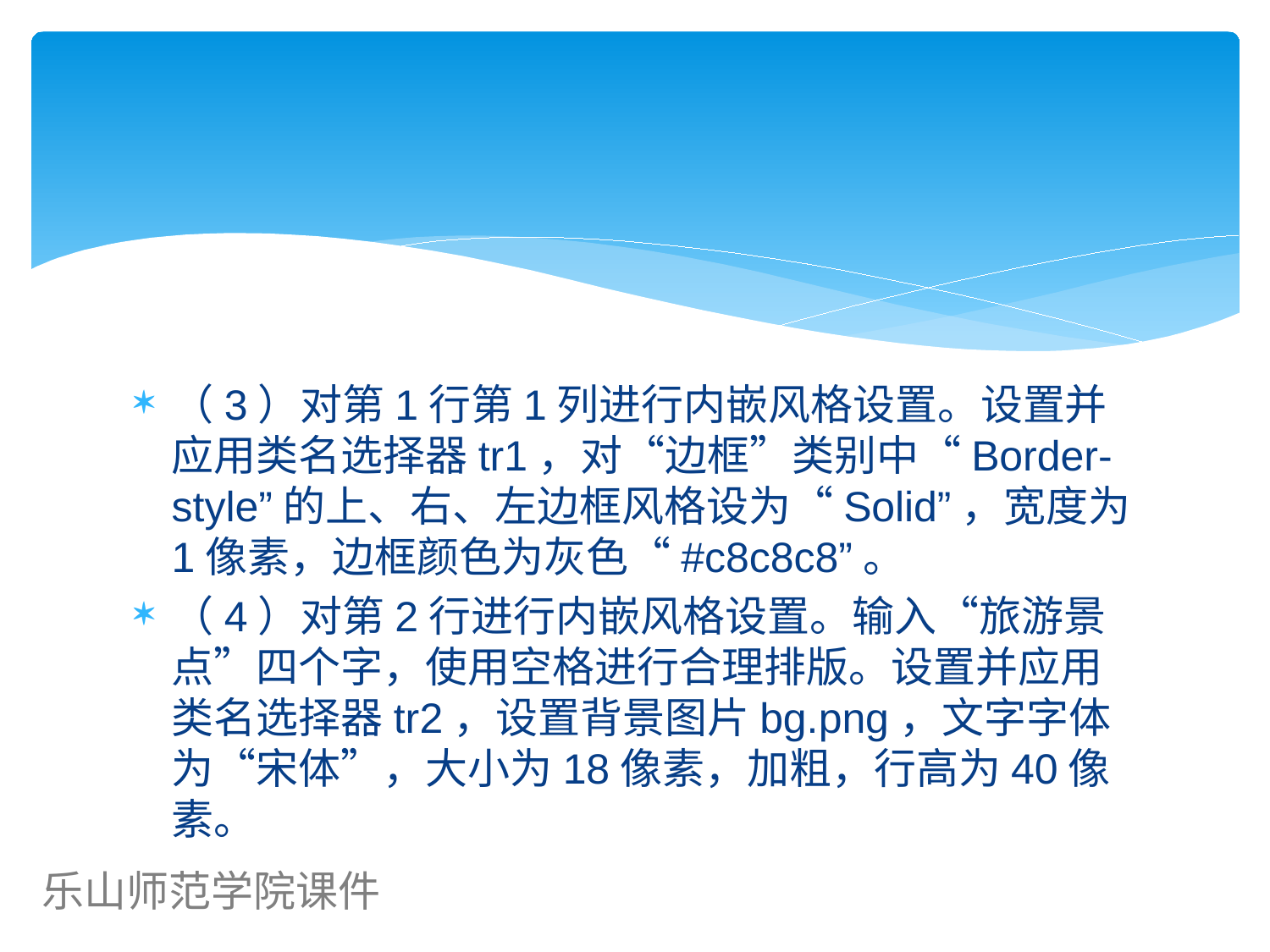

#
（3）对第1行第1列进行内嵌风格设置。设置并应用类名选择器tr1，对“边框”类别中“Border-style”的上、右、左边框风格设为“Solid”，宽度为1像素，边框颜色为灰色“#c8c8c8”。
（4）对第2行进行内嵌风格设置。输入“旅游景点”四个字，使用空格进行合理排版。设置并应用类名选择器tr2，设置背景图片bg.png，文字字体为“宋体”，大小为18像素，加粗，行高为40像素。